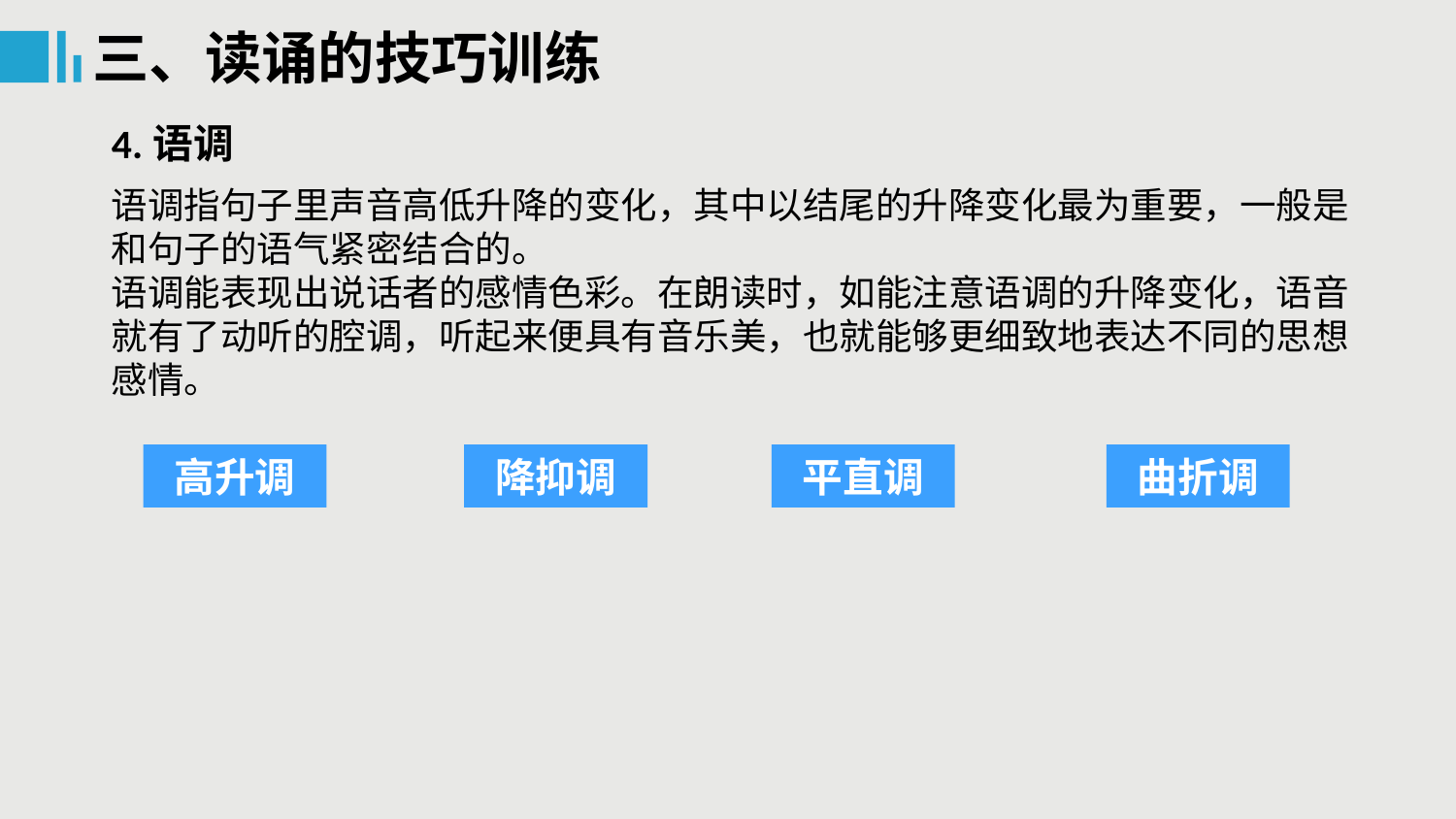

三、读诵的技巧训练

4.语调
语调指句子里声音高低升降的变化，其中以结尾的升降变化最为重要，一般是和句子的语气紧密结合的。
语调能表现出说话者的感情色彩。在朗读时，如能注意语调的升降变化，语音就有了动听的腔调，听起来便具有音乐美，也就能够更细致地表达不同的思想感情。
高升调
降抑调
平直调
曲折调